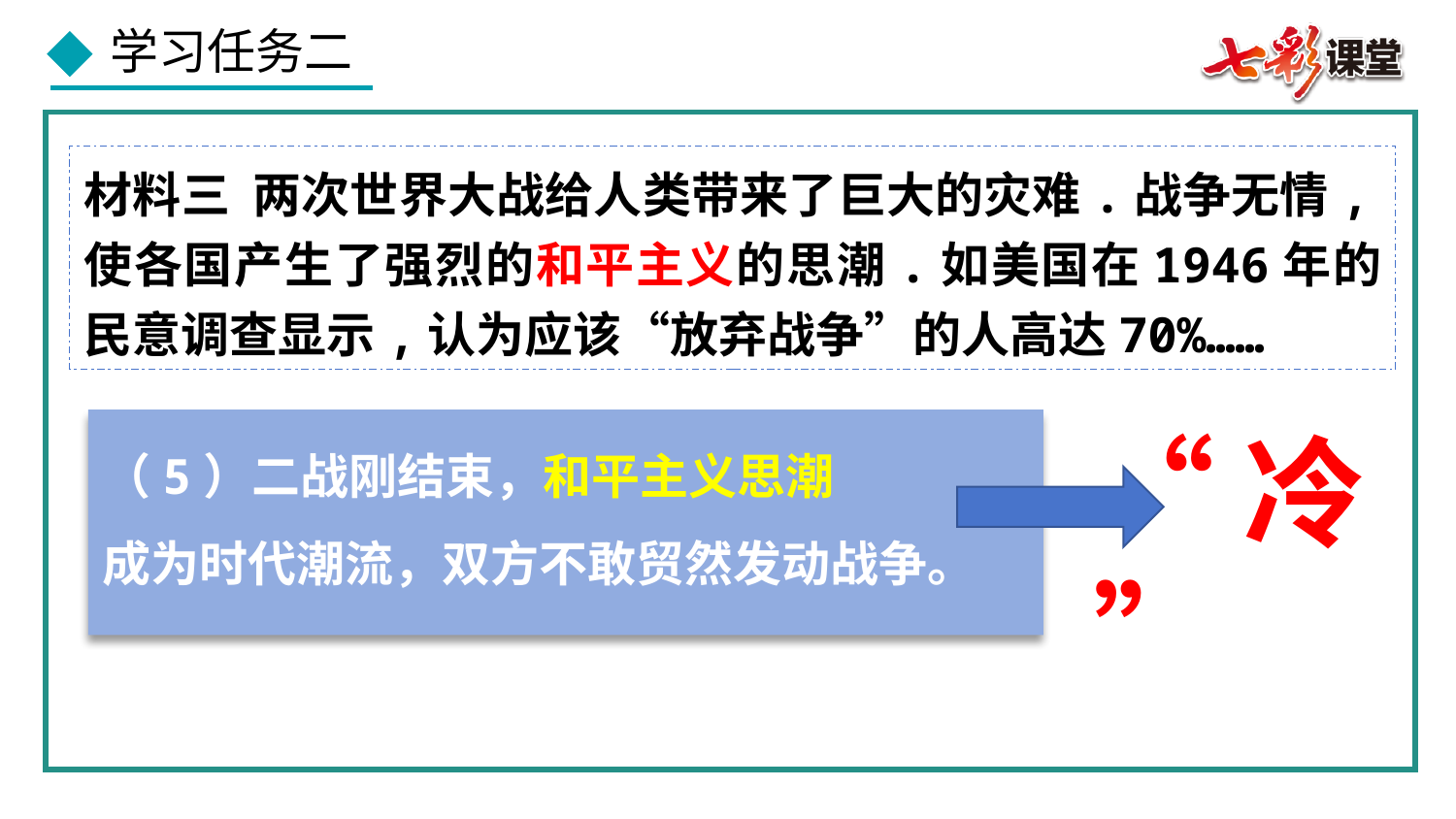

材料三  两次世界大战给人类带来了巨大的灾难.战争无情,使各国产生了强烈的和平主义的思潮.如美国在1946年的民意调查显示,认为应该“放弃战争”的人高达70%……
（5）二战刚结束，和平主义思潮
成为时代潮流，双方不敢贸然发动战争。
“冷”